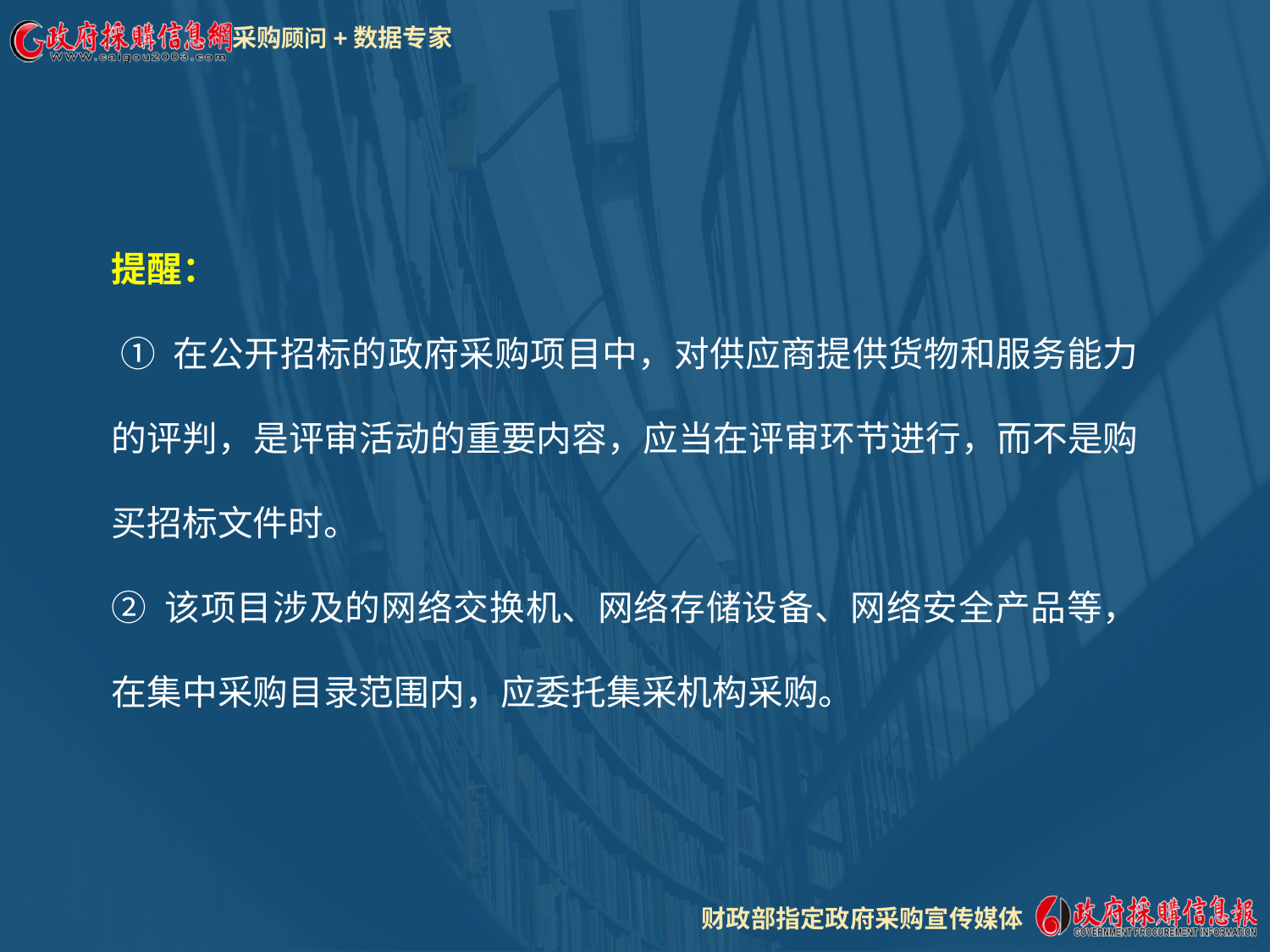

提醒：
 ① 在公开招标的政府采购项目中，对供应商提供货物和服务能力的评判，是评审活动的重要内容，应当在评审环节进行，而不是购买招标文件时。
② 该项目涉及的网络交换机、网络存储设备、网络安全产品等，在集中采购目录范围内，应委托集采机构采购。